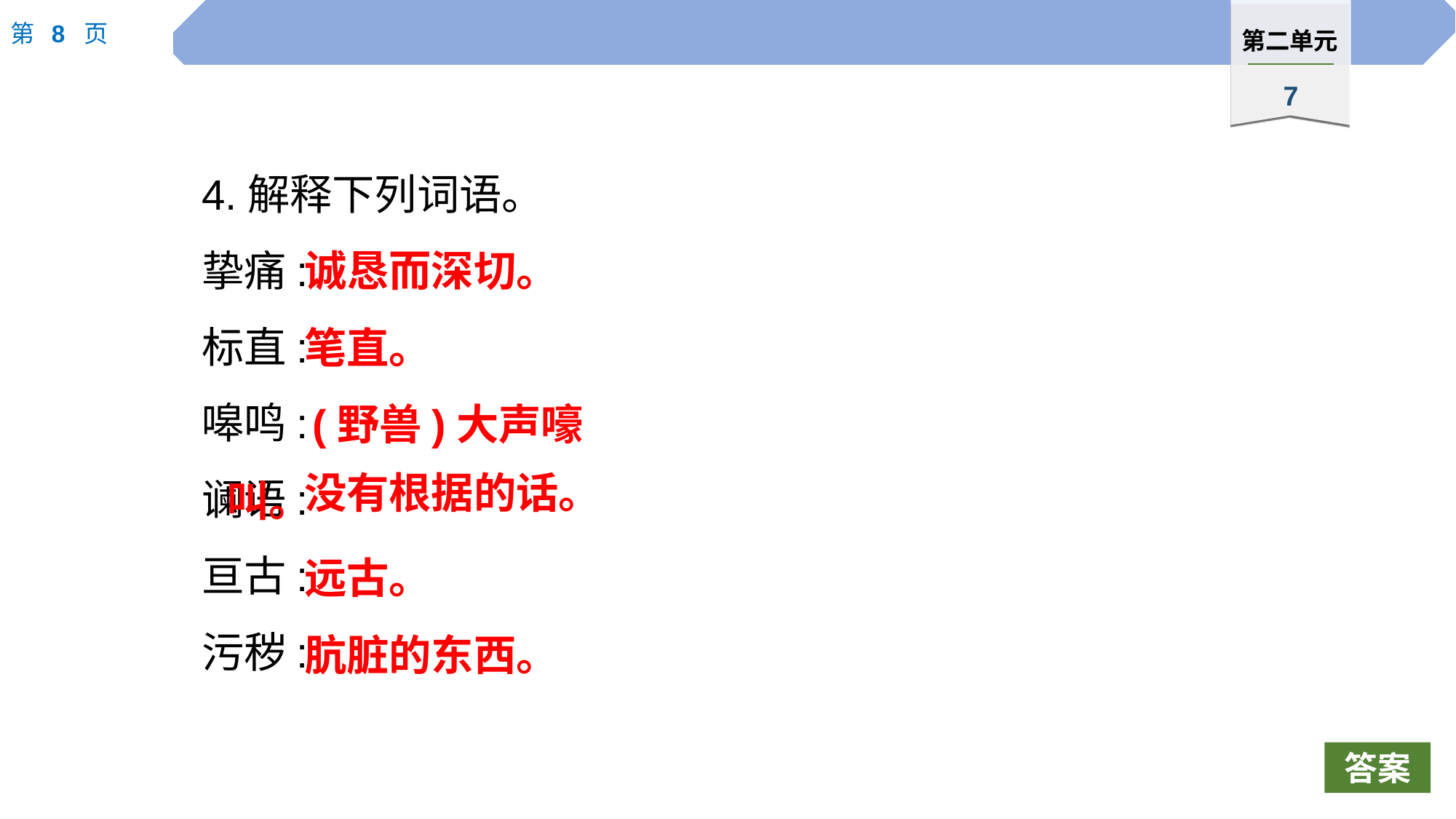

4.解释下列词语。
挚痛:
标直:
嗥鸣:
谰语:
亘古:
污秽:

诚恳而深切。
笔直。
(野兽)大声嚎叫。
没有根据的话。
远古。
肮脏的东西。
答案